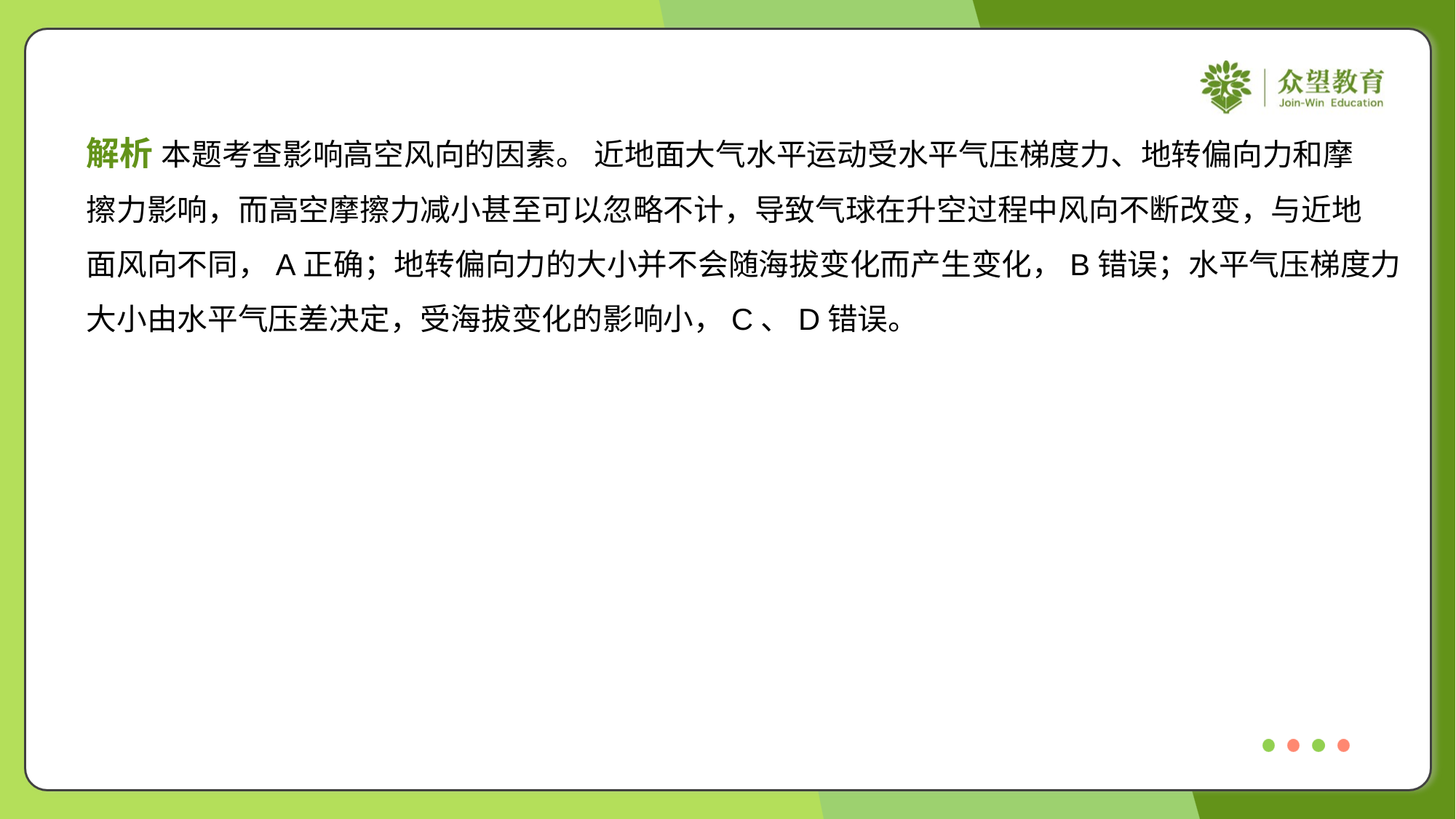

解析 本题考查影响高空风向的因素。 近地面大气水平运动受水平气压梯度力、地转偏向力和摩
擦力影响，而高空摩擦力减小甚至可以忽略不计，导致气球在升空过程中风向不断改变，与近地
面风向不同，A正确；地转偏向力的大小并不会随海拔变化而产生变化，B错误；水平气压梯度力
大小由水平气压差决定，受海拔变化的影响小，C、D错误。